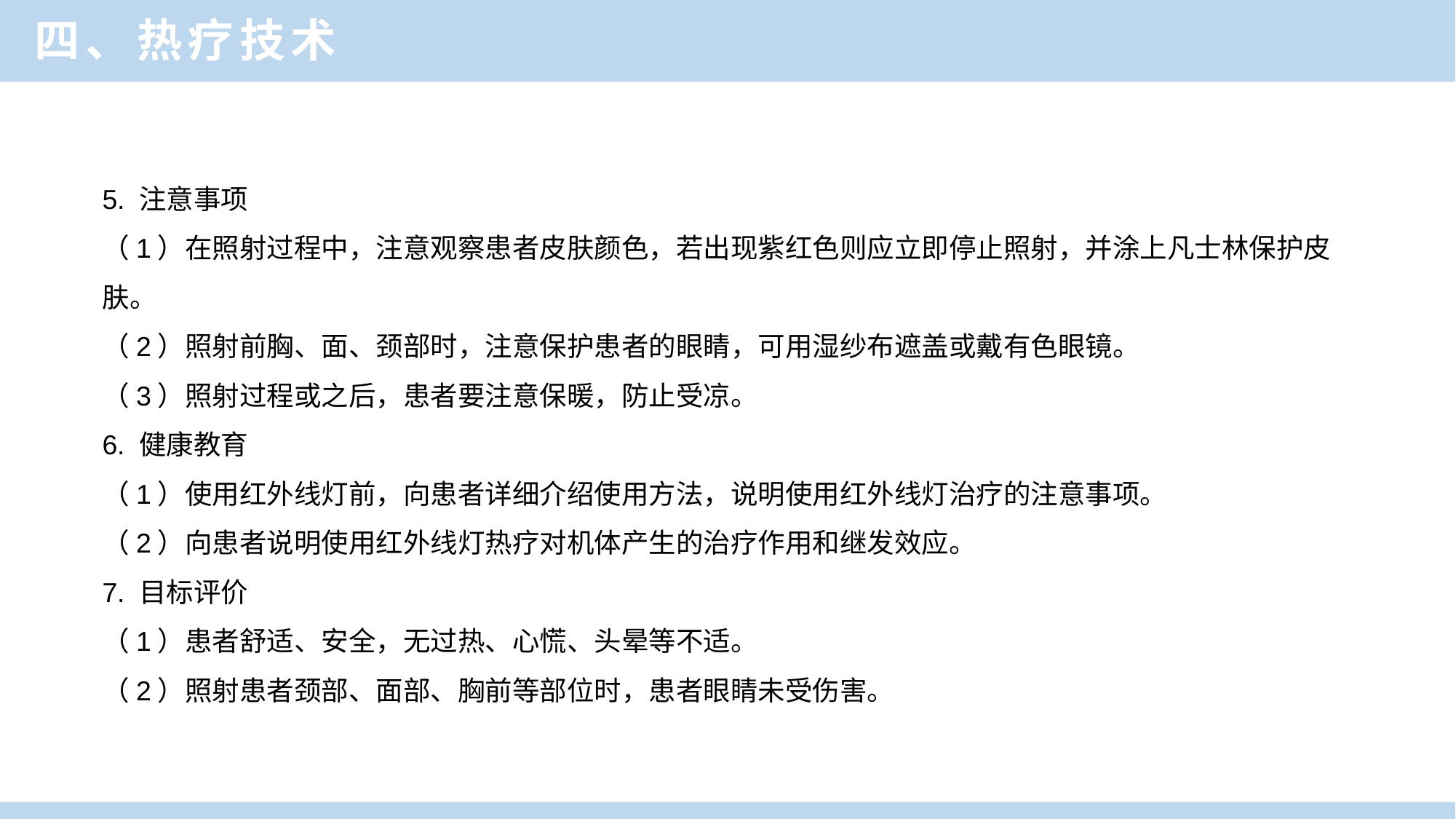

四、热疗技术
5. 注意事项
（1）在照射过程中，注意观察患者皮肤颜色，若出现紫红色则应立即停止照射，并涂上凡士林保护皮肤。
（2）照射前胸、面、颈部时，注意保护患者的眼睛，可用湿纱布遮盖或戴有色眼镜。
（3）照射过程或之后，患者要注意保暖，防止受凉。
6. 健康教育
（1）使用红外线灯前，向患者详细介绍使用方法，说明使用红外线灯治疗的注意事项。
（2）向患者说明使用红外线灯热疗对机体产生的治疗作用和继发效应。
7. 目标评价
（1）患者舒适、安全，无过热、心慌、头晕等不适。
（2）照射患者颈部、面部、胸前等部位时，患者眼睛未受伤害。